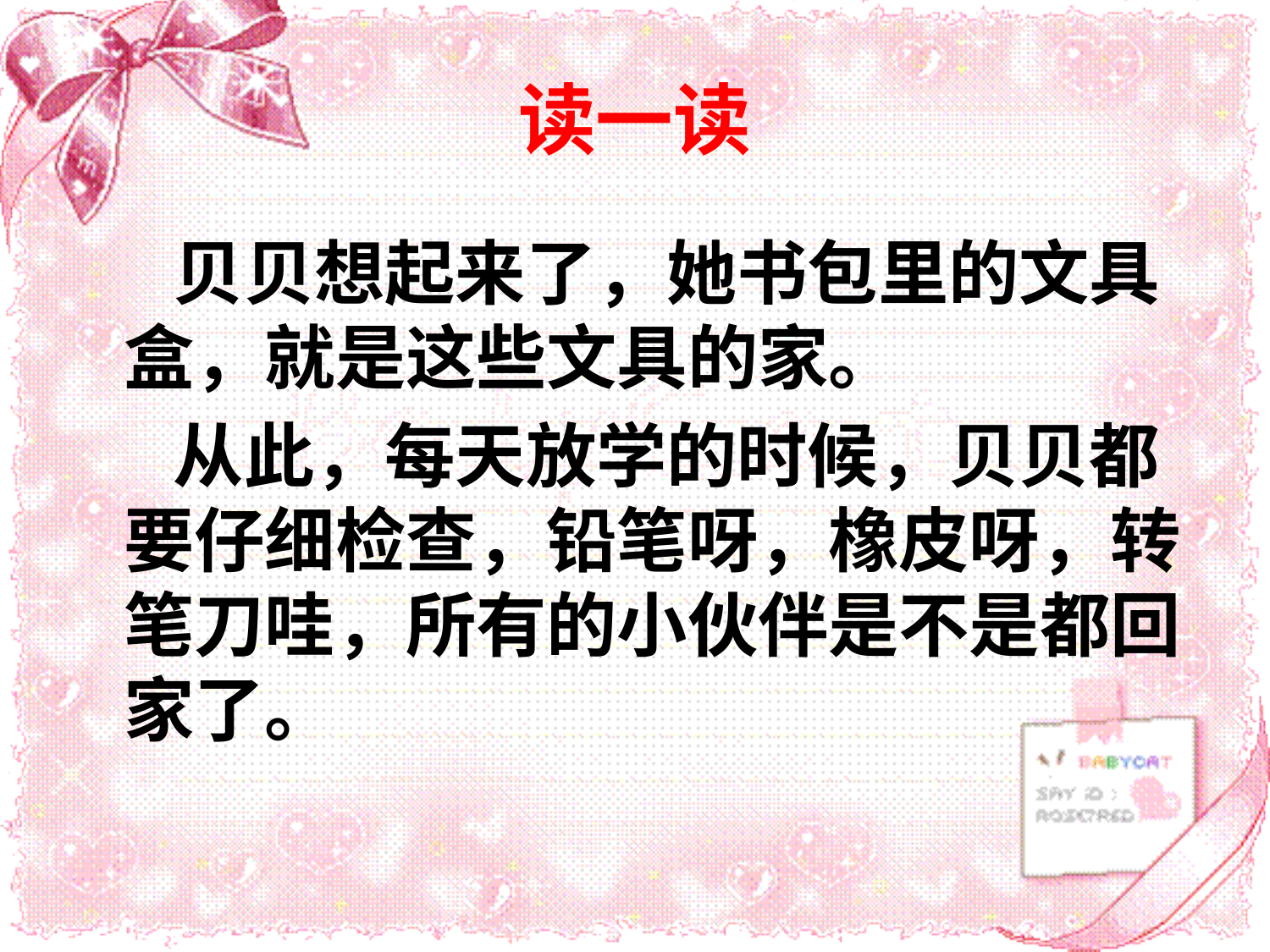

# 读一读
     贝贝想起来了，她书包里的文具盒，就是这些文具的家。
     从此，每天放学的时候，贝贝都要仔细检查，铅笔呀，橡皮呀，转笔刀哇，所有的小伙伴是不是都回家了。